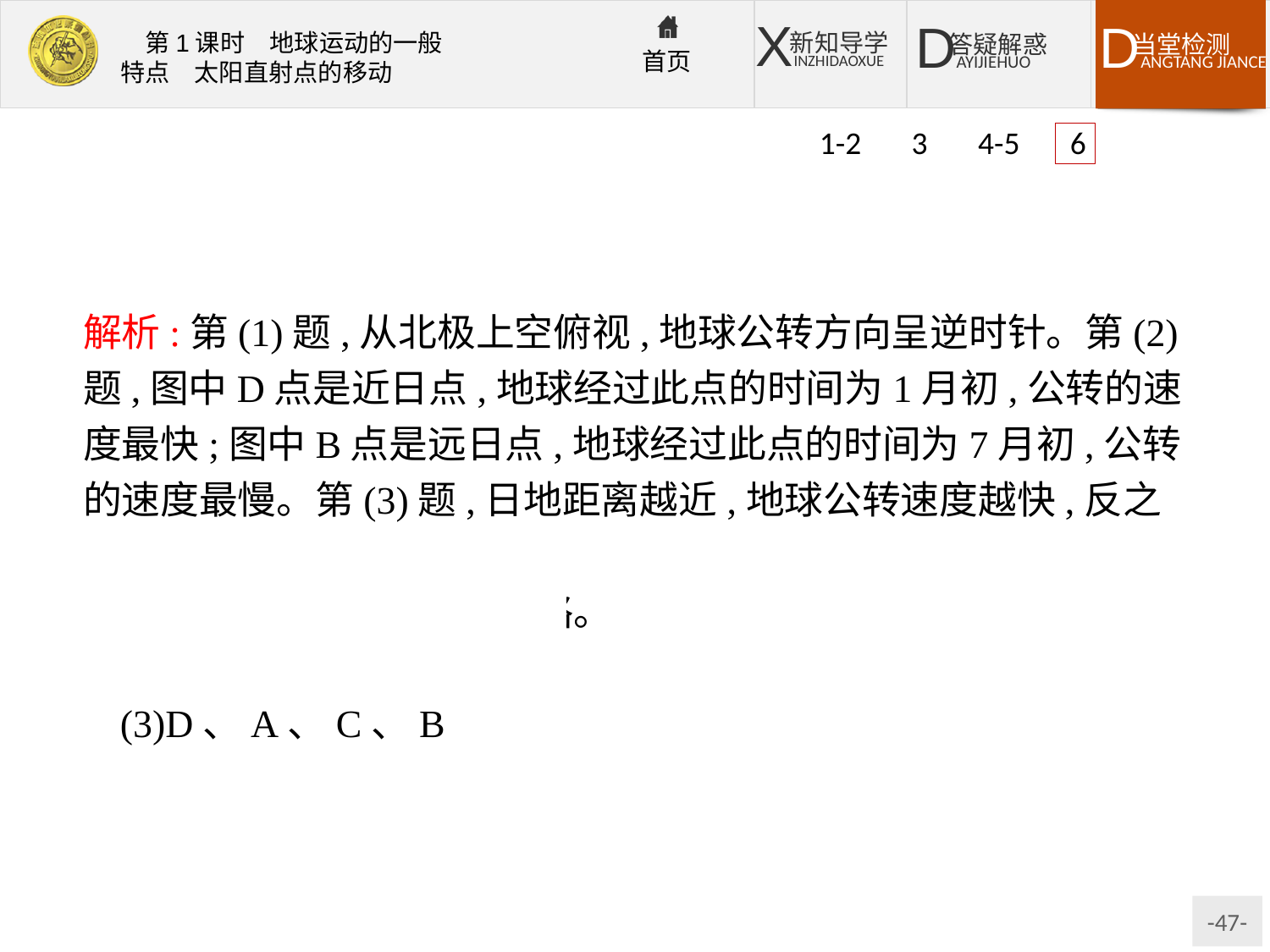

1-2       3       4-5       6

解析:第(1)题,从北极上空俯视,地球公转方向呈逆时针。第(2)题,图中D点是近日点,地球经过此点的时间为1月初,公转的速度最快;图中B点是远日点,地球经过此点的时间为7月初,公转的速度最慢。第(3)题,日地距离越近,地球公转速度越快,反之越慢。
答案:(1)逆时针方向,绘图略。
(2)D　1　B　7
(3)D、A、C、B